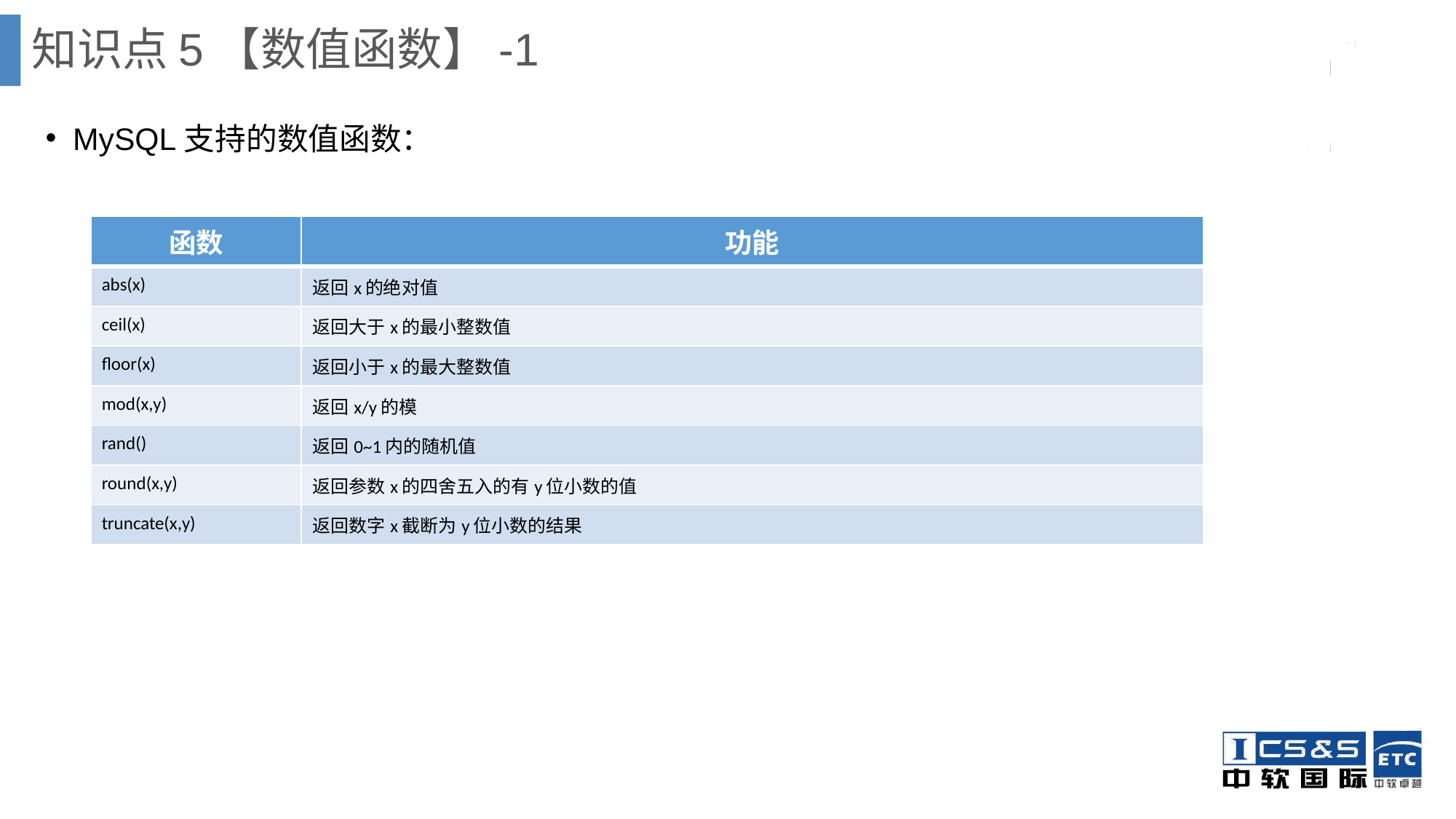

知识点5【数值函数】-1
MySQL支持的数值函数：

| 函数 | 功能 |
| --- | --- |
| abs(x) | 返回x的绝对值 |
| ceil(x) | 返回大于x的最小整数值 |
| floor(x) | 返回小于x的最大整数值 |
| mod(x,y) | 返回x/y的模 |
| rand() | 返回0~1内的随机值 |
| round(x,y) | 返回参数x的四舍五入的有y位小数的值 |
| truncate(x,y) | 返回数字x截断为y位小数的结果 |